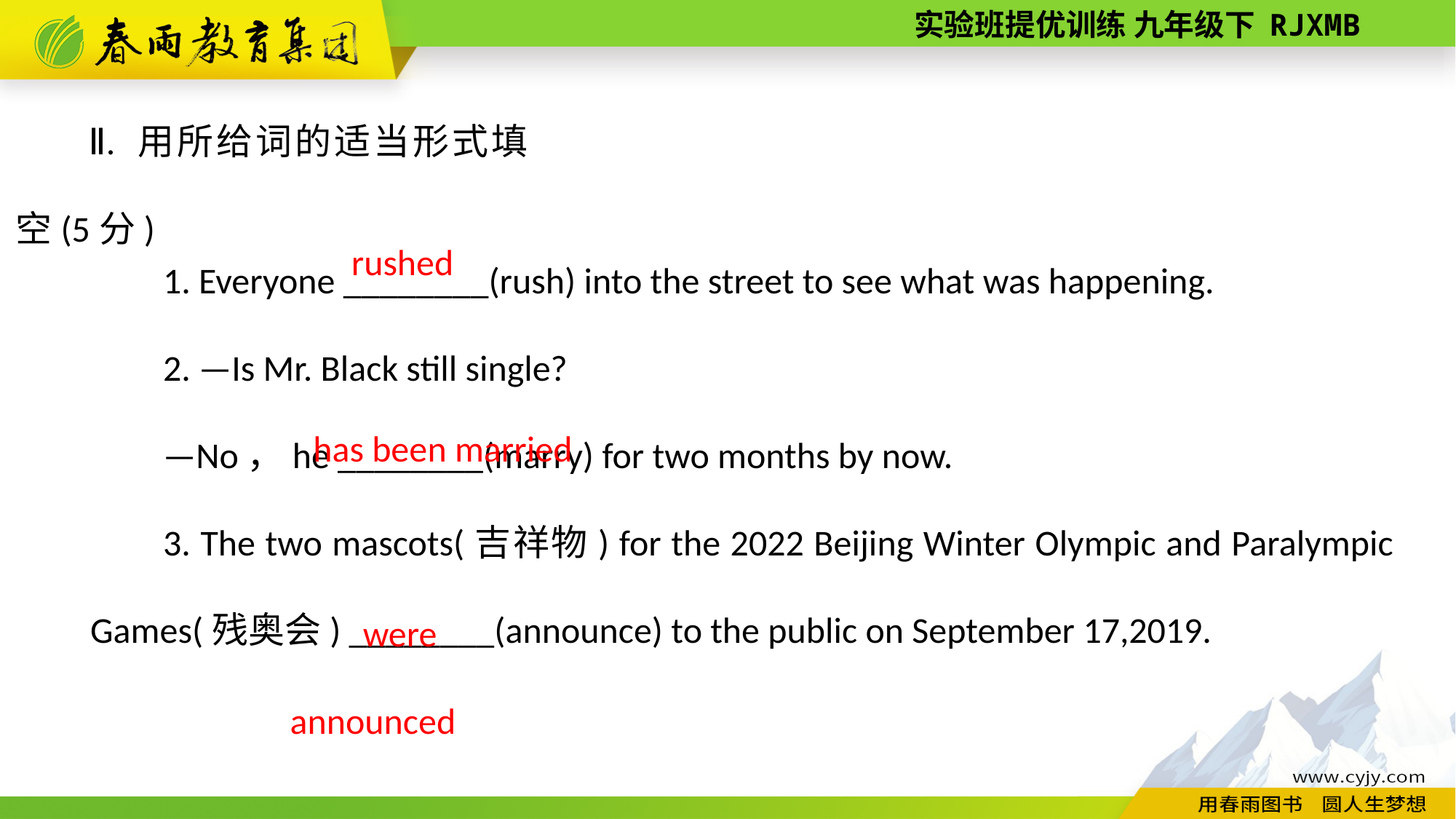

Ⅱ. 用所给词的适当形式填空(5分)
1. Everyone ________(rush) into the street to see what was happening.
2. —Is Mr. Black still single?
—No，he ________(marry) for two months by now.
3. The two mascots(吉祥物) for the 2022 Beijing Winter Olympic and Paralympic Games(残奥会) ________(announce) to the public on September 17,2019.
rushed
has been married
were announced